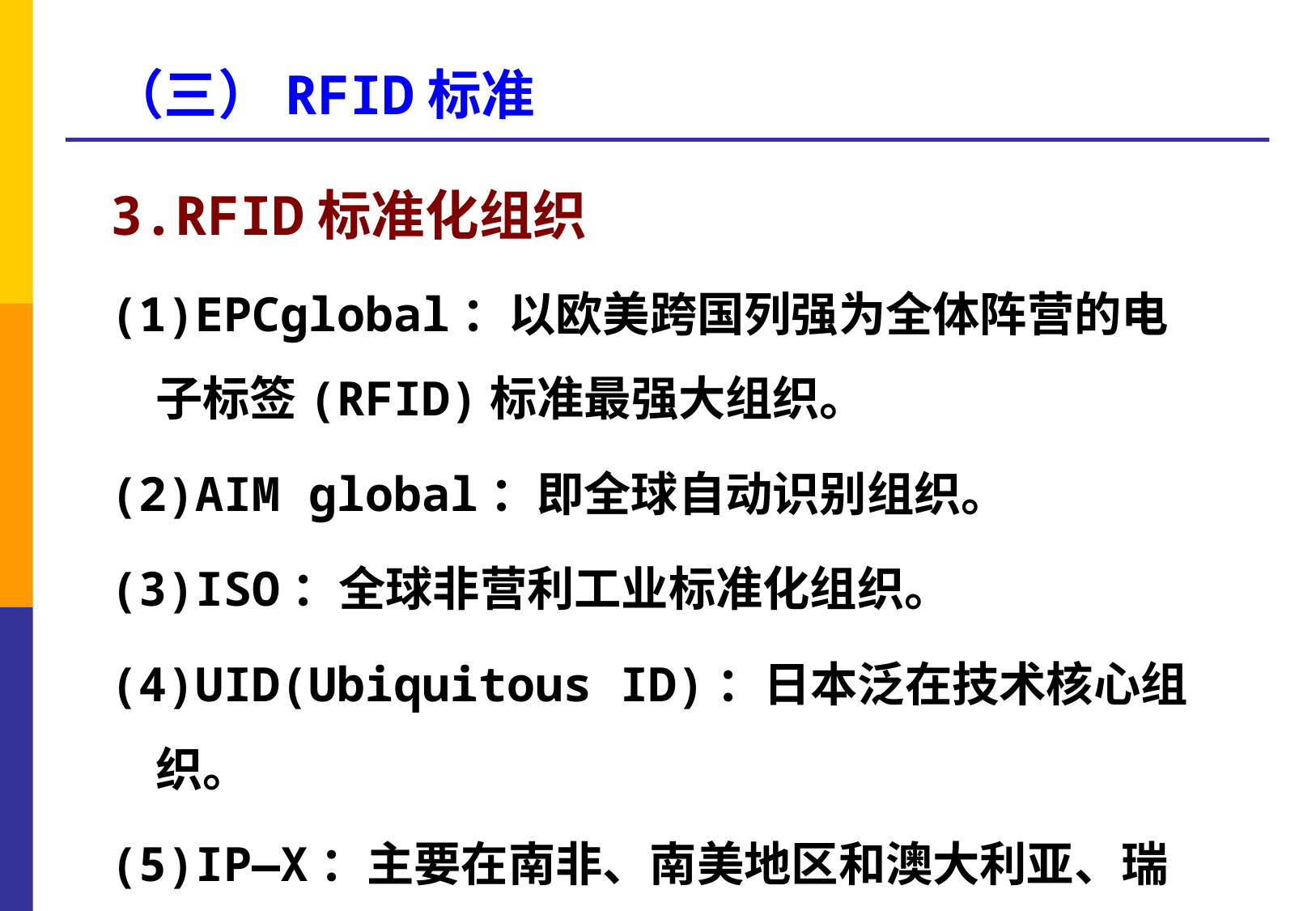

# （三）RFID标准
3.RFID标准化组织
(1)EPCglobal：以欧美跨国列强为全体阵营的电子标签(RFID)标准最强大组织。
(2)AIM global：即全球自动识别组织。
(3)ISO：全球非营利工业标准化组织。
(4)UID(Ubiquitous ID)：日本泛在技术核心组织。
(5)IP—X：主要在南非、南美地区和澳大利亚、瑞士等国家推行，为中性主权国的第三世界标准组织。